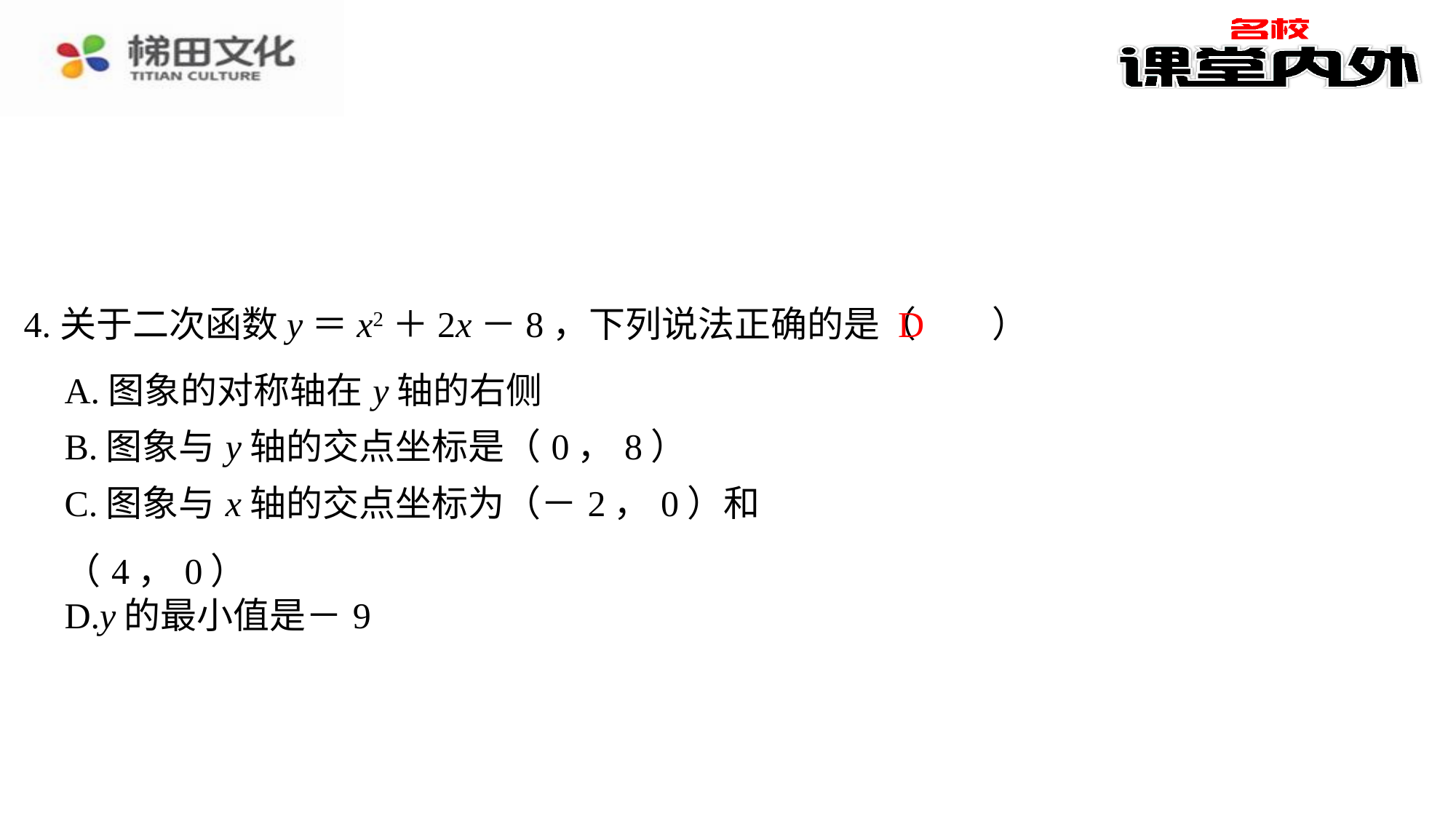

D
4.关于二次函数y＝x2＋2x－8，下列说法正确的是（　D　）
| A.图象的对称轴在y轴的右侧 |
| --- |
| B.图象与y轴的交点坐标是（0，8） |
| C.图象与x轴的交点坐标为（－2，0）和（4，0） |
| D.y的最小值是－9 |